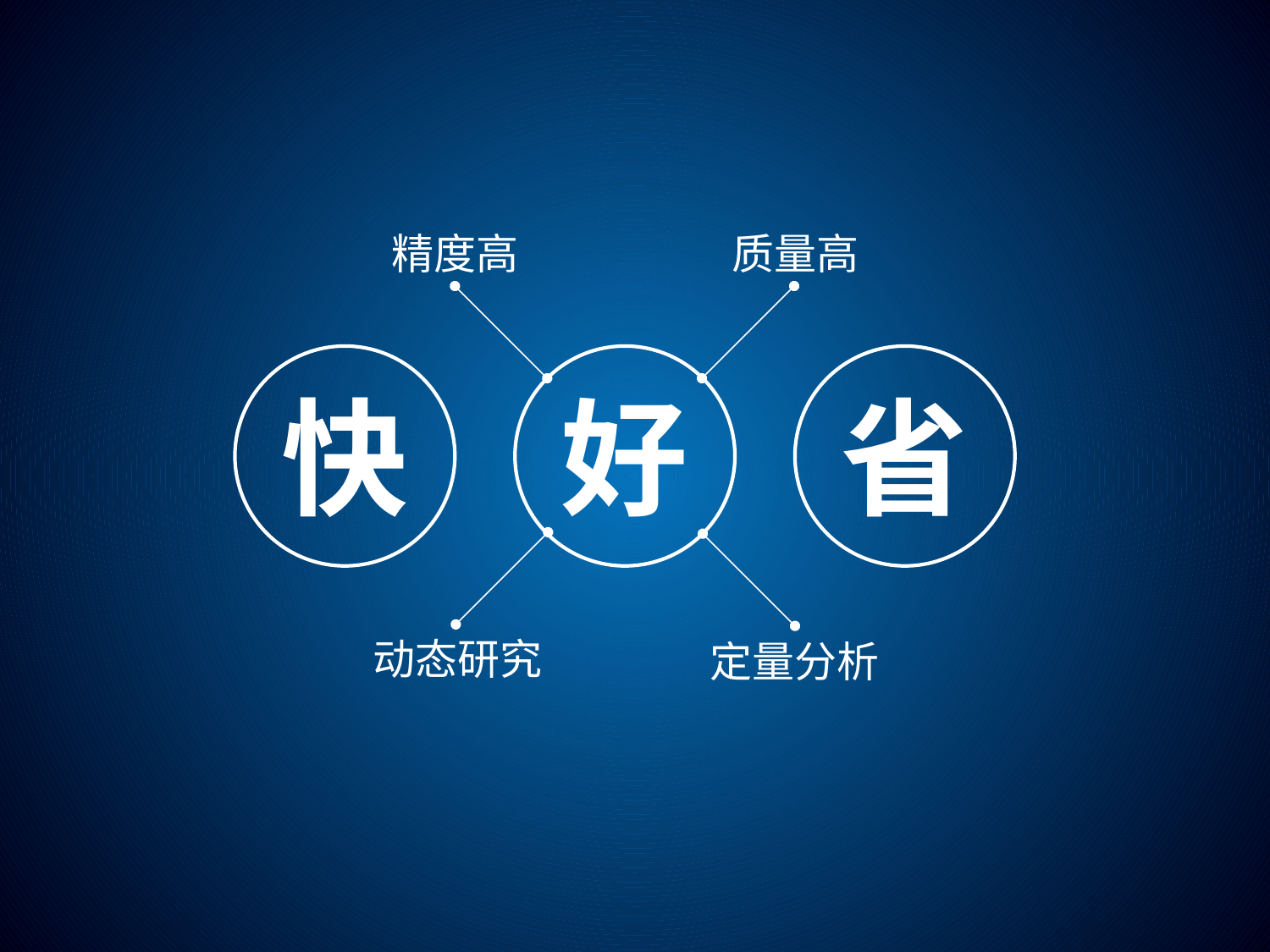

质量高
精度高

省
好
快
动态研究
定量分析